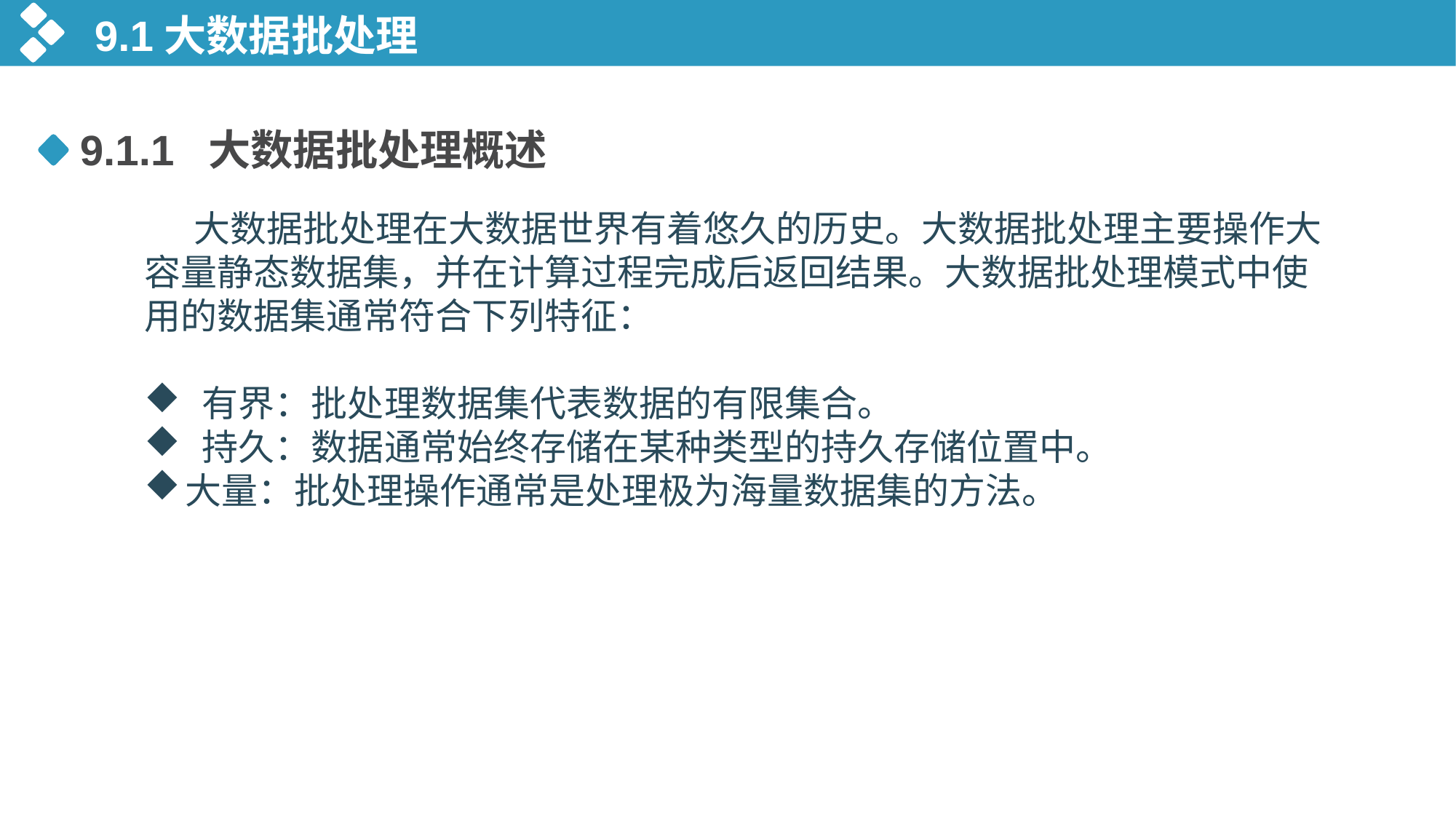

9.1大数据批处理

9.1.1  大数据批处理概述

     大数据批处理在大数据世界有着悠久的历史。大数据批处理主要操作大容量静态数据集，并在计算过程完成后返回结果。大数据批处理模式中使用的数据集通常符合下列特征：

 有界：批处理数据集代表数据的有限集合。
 持久：数据通常始终存储在某种类型的持久存储位置中。
大量：批处理操作通常是处理极为海量数据集的方法。